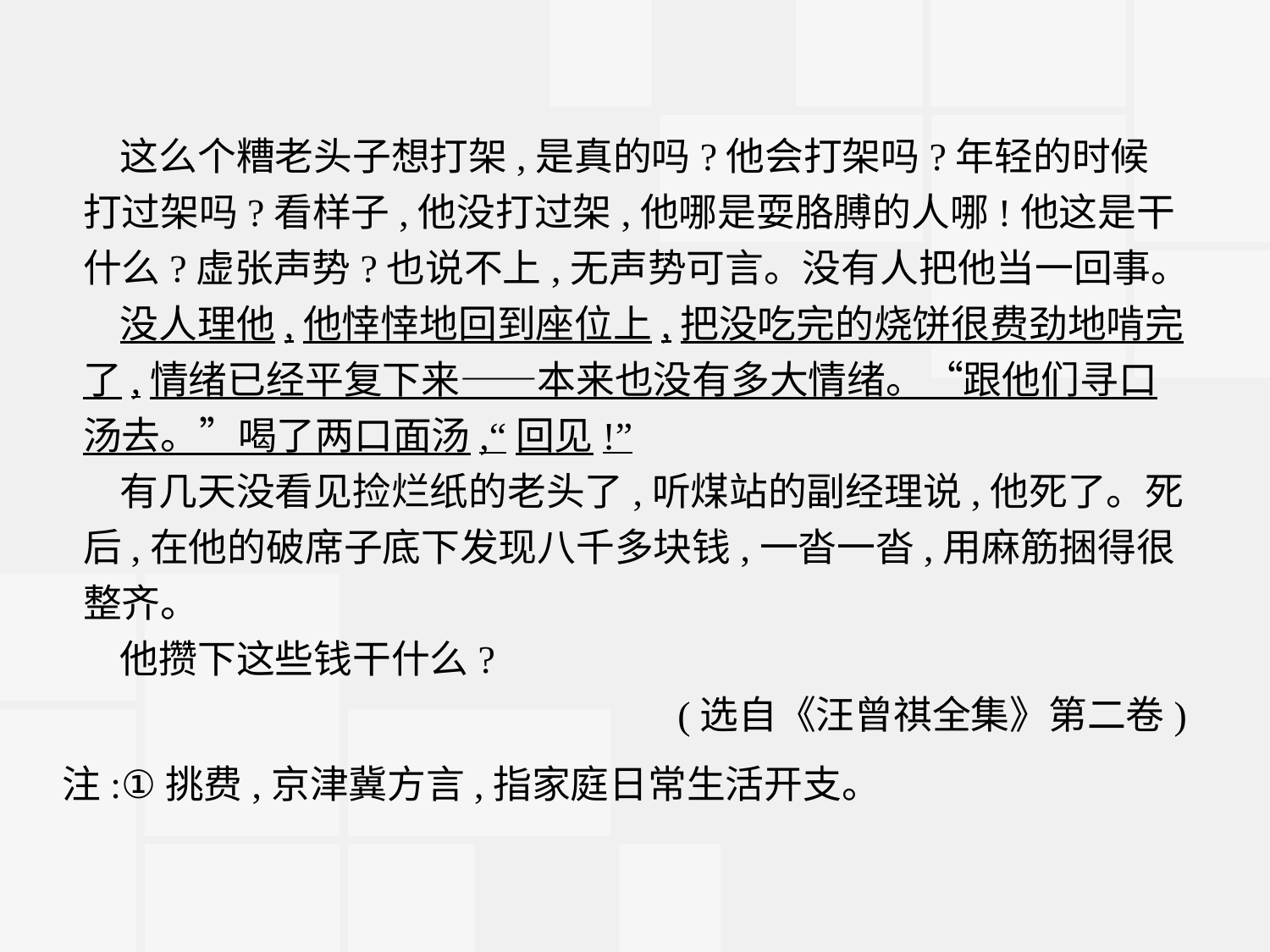

这么个糟老头子想打架,是真的吗?他会打架吗?年轻的时候打过架吗?看样子,他没打过架,他哪是耍胳膊的人哪!他这是干什么?虚张声势?也说不上,无声势可言。没有人把他当一回事。
没人理他,他悻悻地回到座位上,把没吃完的烧饼很费劲地啃完了,情绪已经平复下来——本来也没有多大情绪。“跟他们寻口汤去。”喝了两口面汤,“回见!”
有几天没看见捡烂纸的老头了,听煤站的副经理说,他死了。死后,在他的破席子底下发现八千多块钱,一沓一沓,用麻筋捆得很整齐。
他攒下这些钱干什么?
(选自《汪曾祺全集》第二卷)
注:①挑费,京津冀方言,指家庭日常生活开支。